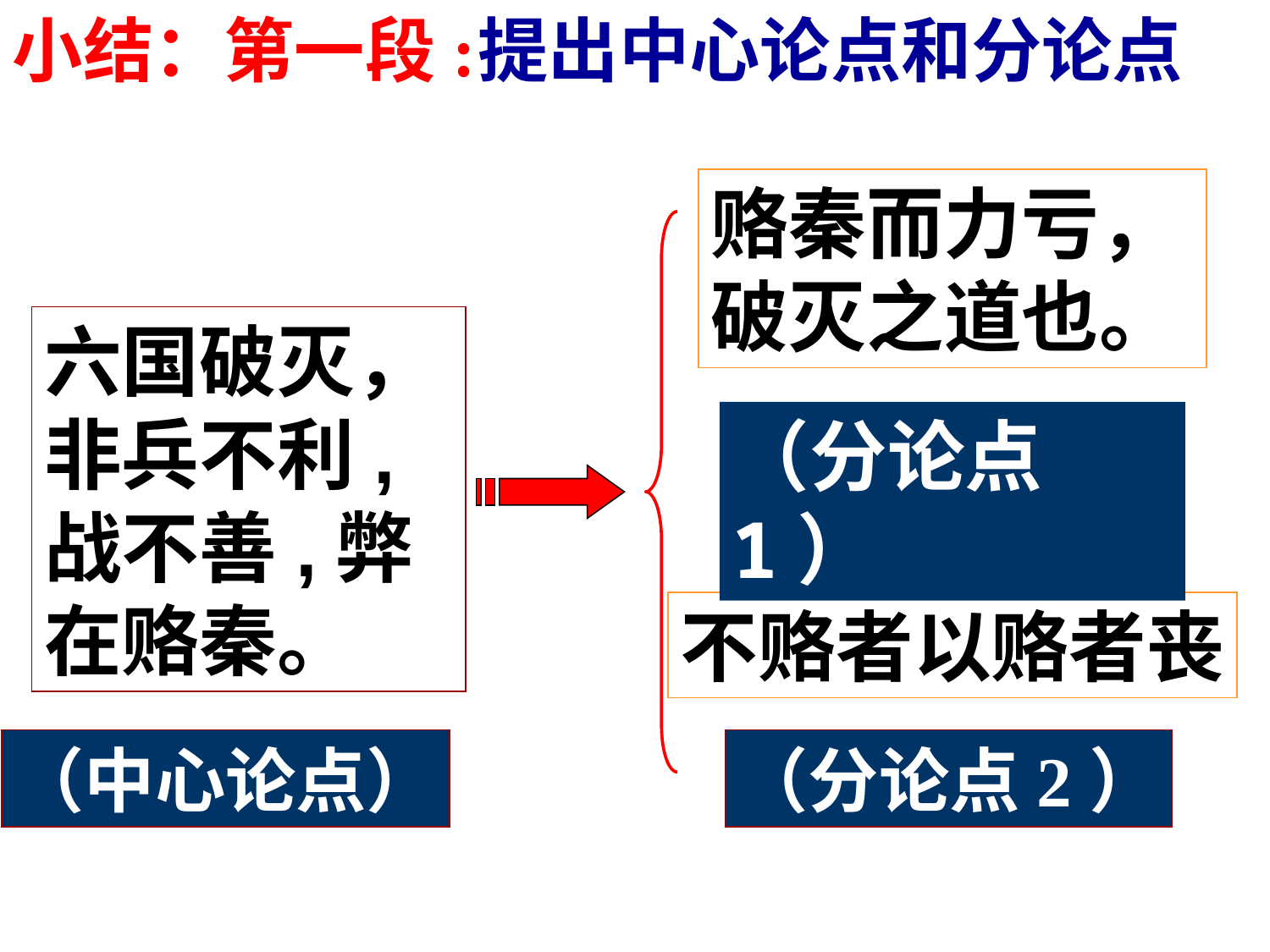

小结：第一段:
提出中心论点和分论点
赂秦而力亏，破灭之道也。

六国破灭，非兵不利,战不善,弊在赂秦。
（分论点1）

不赂者以赂者丧
（中心论点）
（分论点2）